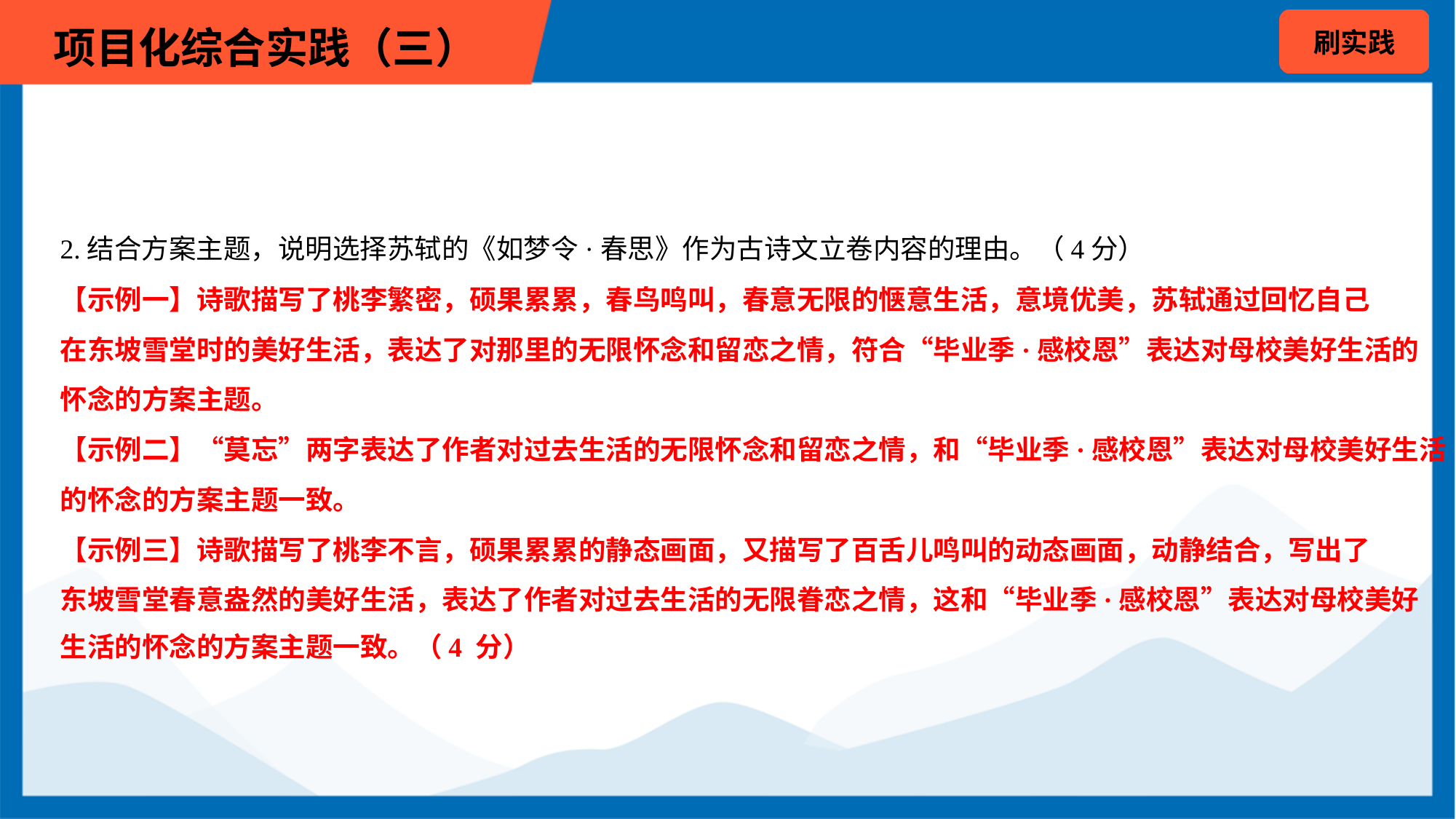

2.结合方案主题，说明选择苏轼的《如梦令·春思》作为古诗文立卷内容的理由。（4分）
【示例一】诗歌描写了桃李繁密，硕果累累，春鸟鸣叫，春意无限的惬意生活，意境优美，苏轼通过回忆自己
在东坡雪堂时的美好生活，表达了对那里的无限怀念和留恋之情，符合“毕业季·感校恩”表达对母校美好生活的
怀念的方案主题。
【示例二】“莫忘”两字表达了作者对过去生活的无限怀念和留恋之情，和“毕业季·感校恩”表达对母校美好生活
的怀念的方案主题一致。
【示例三】诗歌描写了桃李不言，硕果累累的静态画面，又描写了百舌儿鸣叫的动态画面，动静结合，写出了
东坡雪堂春意盎然的美好生活，表达了作者对过去生活的无限眷恋之情，这和“毕业季·感校恩”表达对母校美好
生活的怀念的方案主题一致。（4 分）